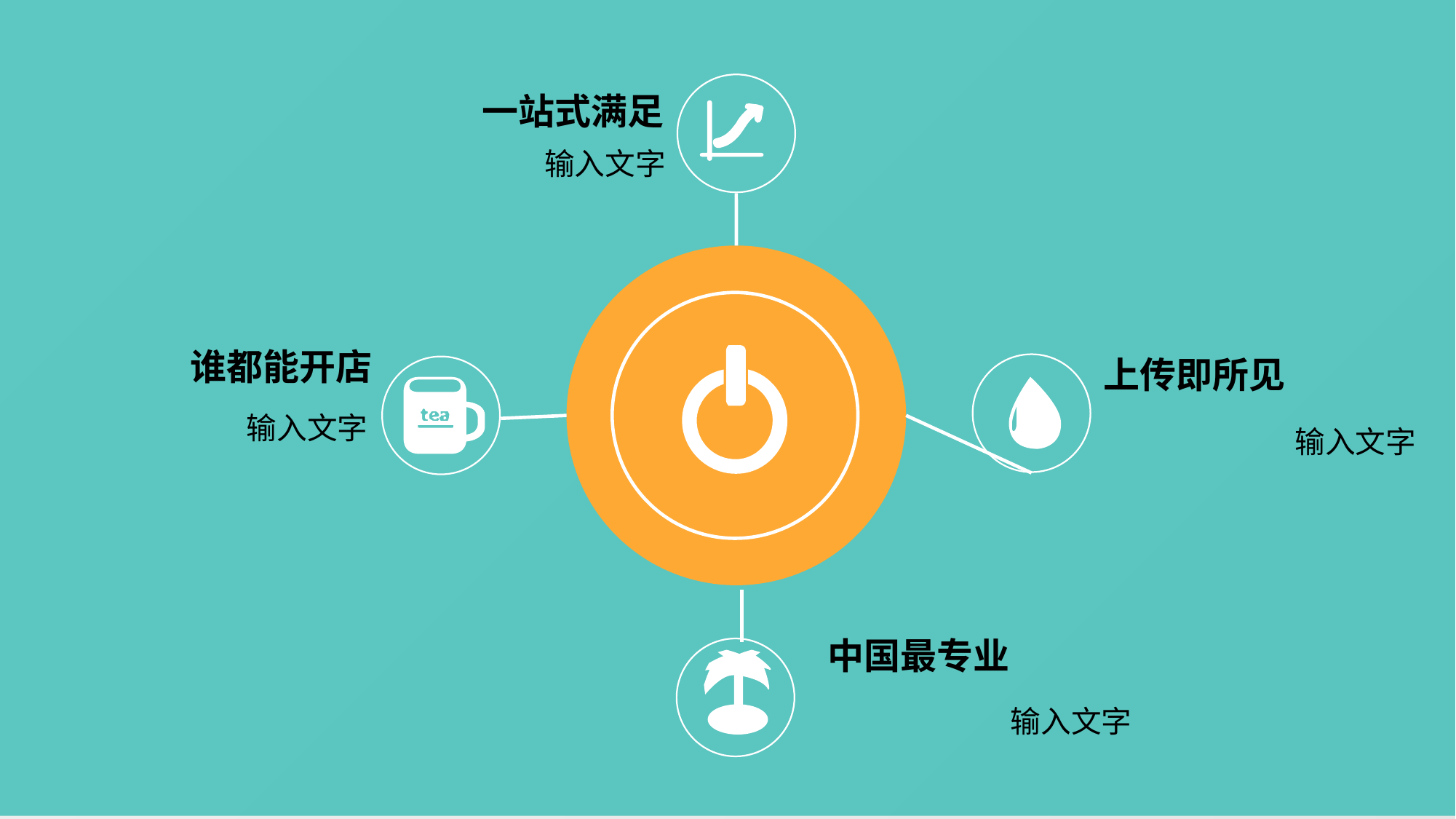

一站式满足
输入文字

谁都能开店

上传即所见

输入文字
输入文字

中国最专业
输入文字